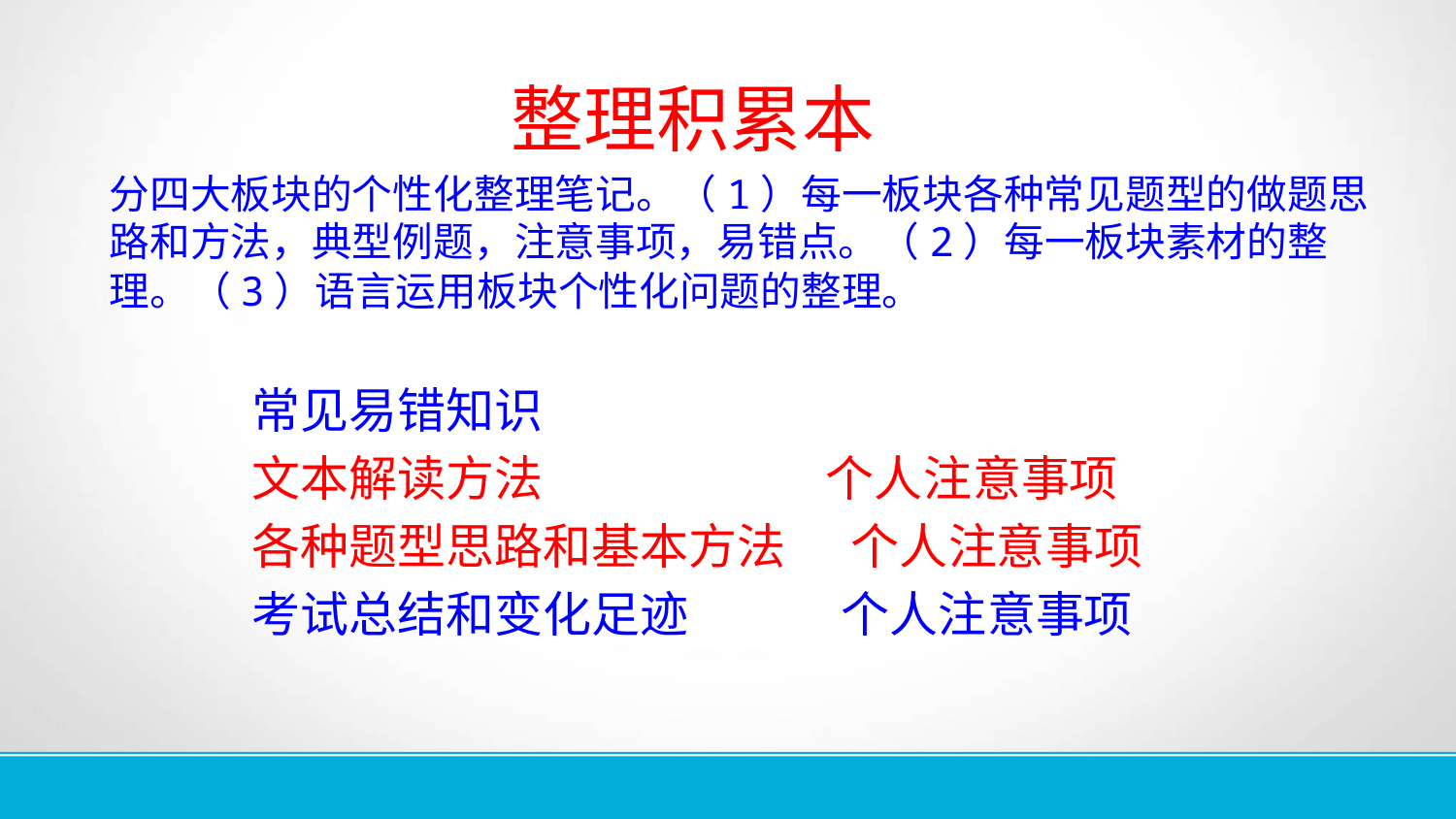

整理积累本
     分四大板块的个性化整理笔记。（1）每一板块各种常见题型的做题思路和方法，典型例题，注意事项，易错点。（2）每一板块素材的整理。（3）语言运用板块个性化问题的整理。

                 常见易错知识
                 文本解读方法                          个人注意事项
                 各种题型思路和基本方法      个人注意事项
                 考试总结和变化足迹              个人注意事项